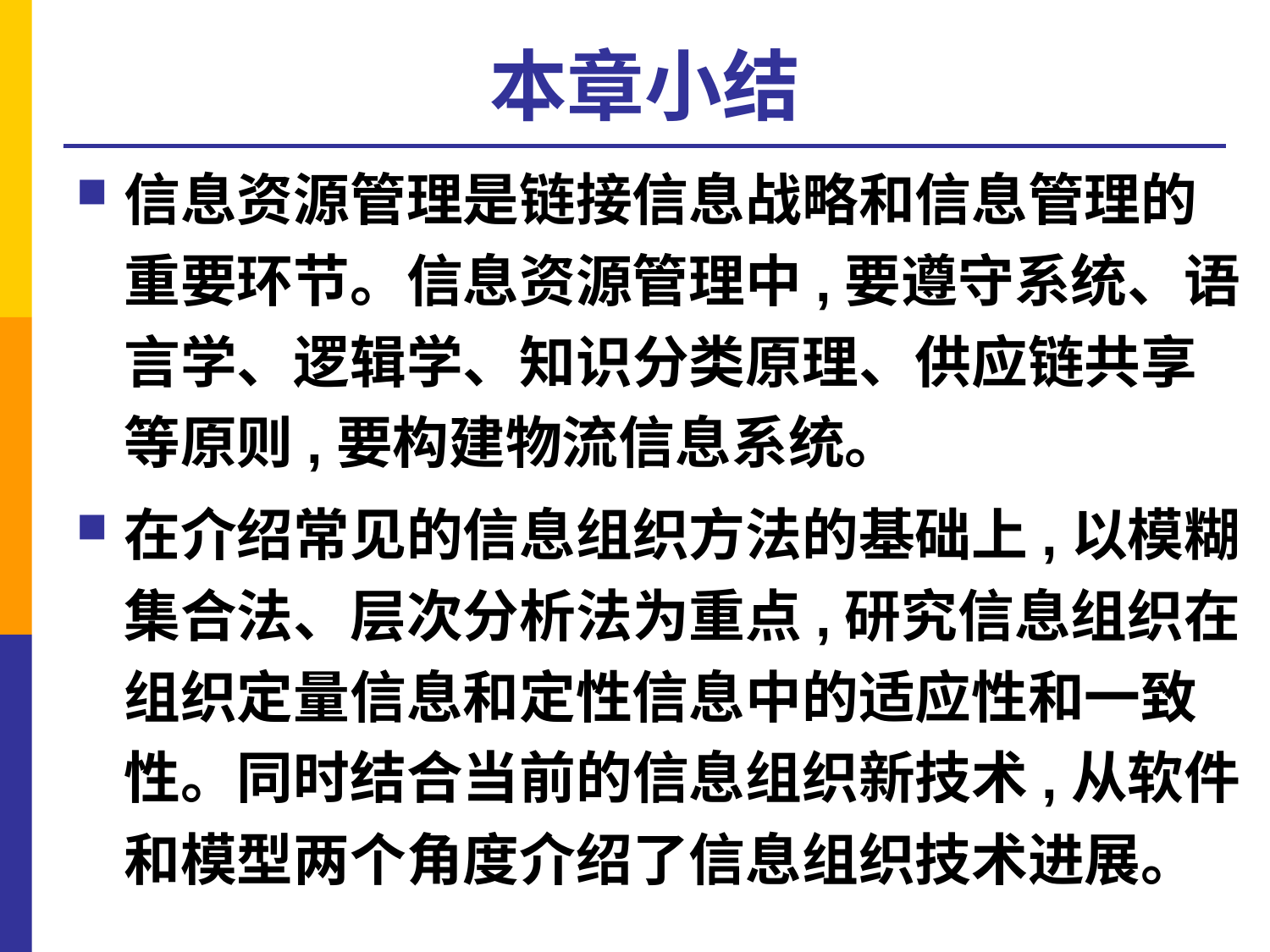

# 本章小结
信息资源管理是链接信息战略和信息管理的重要环节。信息资源管理中,要遵守系统、语言学、逻辑学、知识分类原理、供应链共享等原则,要构建物流信息系统。
在介绍常见的信息组织方法的基础上,以模糊集合法、层次分析法为重点,研究信息组织在组织定量信息和定性信息中的适应性和一致性。同时结合当前的信息组织新技术,从软件和模型两个角度介绍了信息组织技术进展。